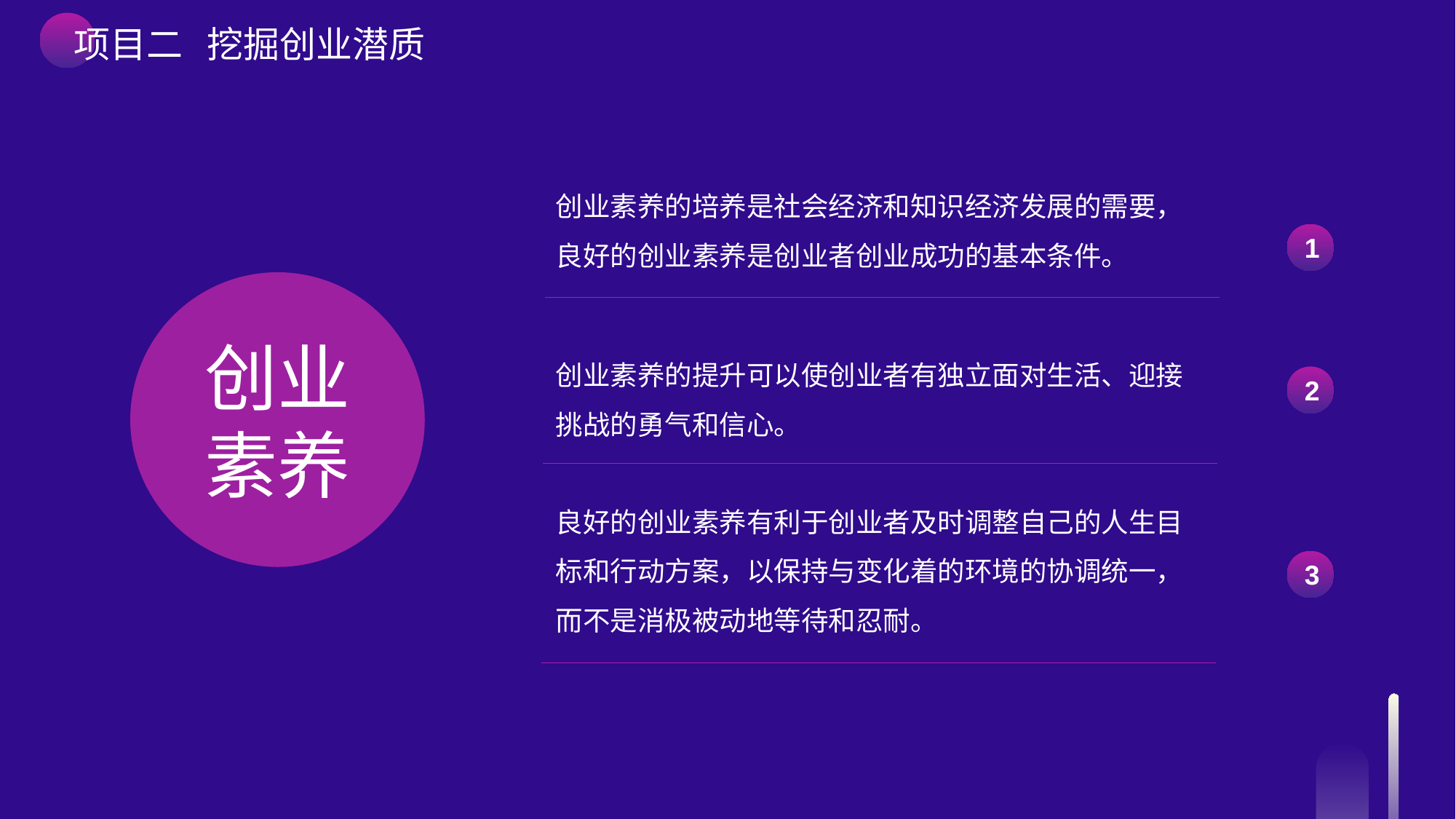

项目二   挖掘创业潜质
创业素养的培养是社会经济和知识经济发展的需要，良好的创业素养是创业者创业成功的基本条件。
1
创业素养
创业素养的提升可以使创业者有独立面对生活、迎接挑战的勇气和信心。
2
良好的创业素养有利于创业者及时调整自己的人生目标和行动方案，以保持与变化着的环境的协调统一，而不是消极被动地等待和忍耐。
3